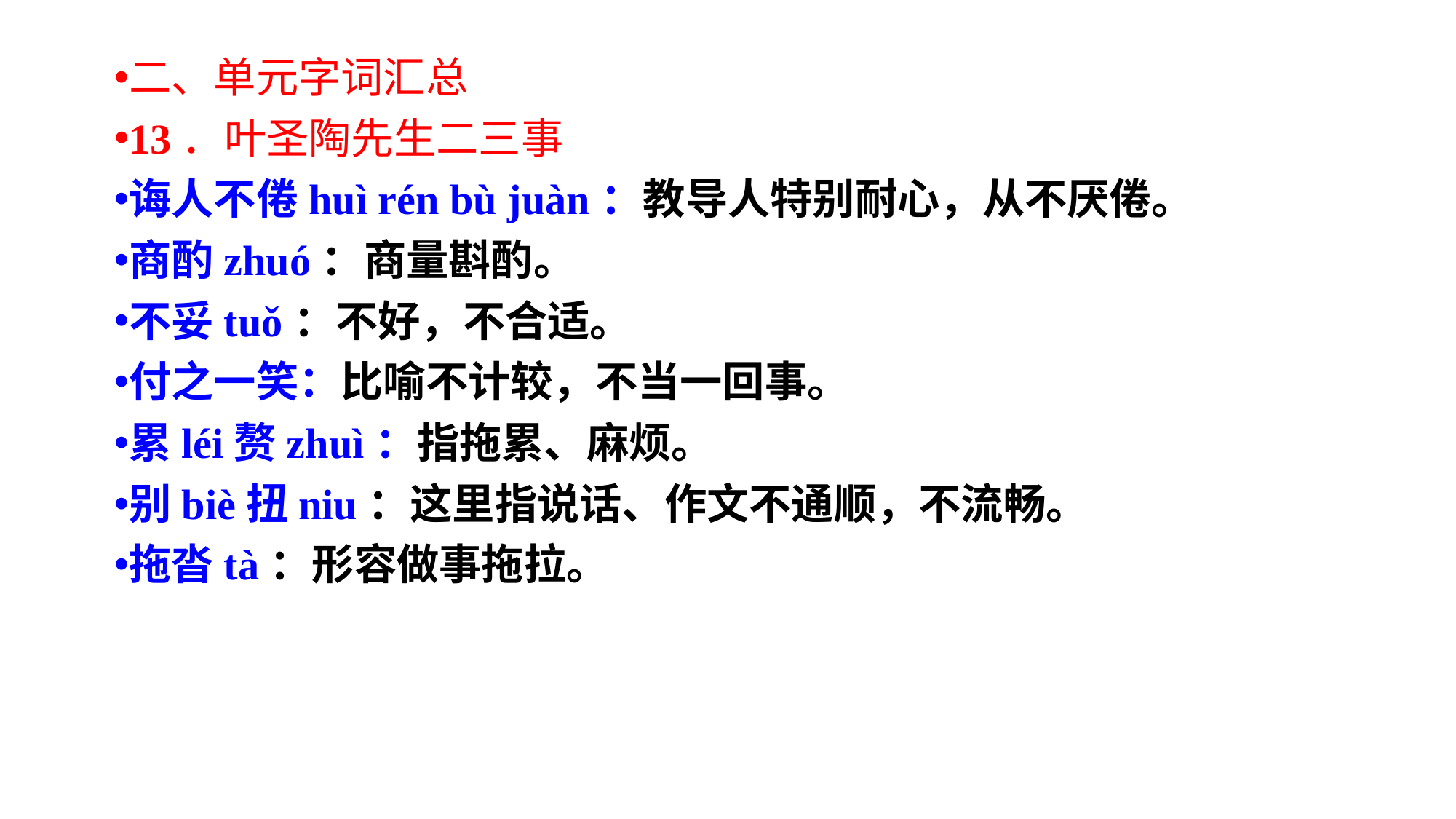

二、单元字词汇总
13．叶圣陶先生二三事
诲人不倦huì rén bù juàn：教导人特别耐心，从不厌倦。
商酌zhuó：商量斟酌。
不妥tuǒ：不好，不合适。
付之一笑：比喻不计较，不当一回事。
累léi赘zhuì：指拖累、麻烦。
别biè扭niu：这里指说话、作文不通顺，不流畅。
拖沓tà：形容做事拖拉。